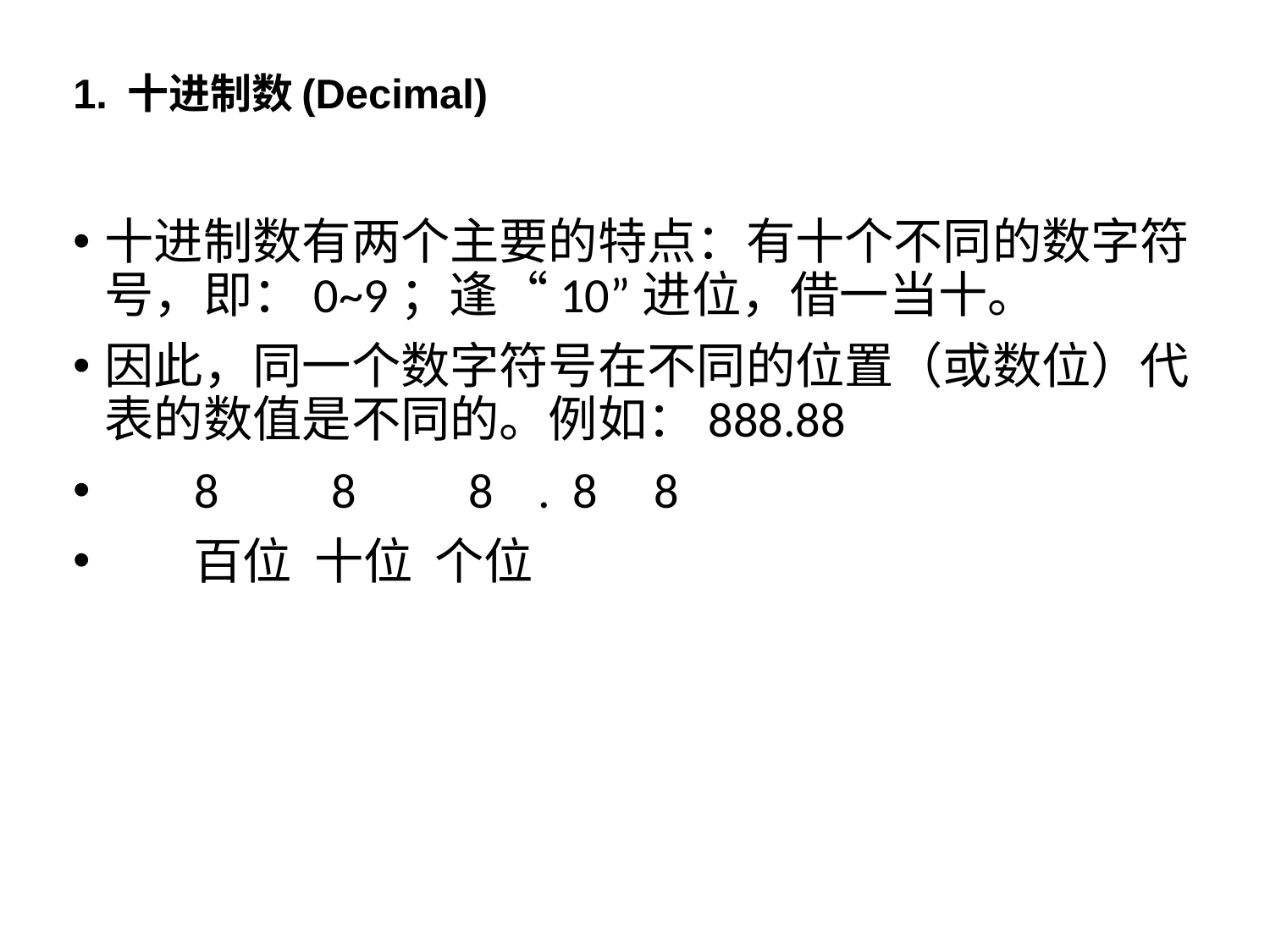

# 1. 十进制数(Decimal)
十进制数有两个主要的特点：有十个不同的数字符号，即：0~9；逢“10”进位，借一当十。
因此，同一个数字符号在不同的位置（或数位）代表的数值是不同的。例如：888.88
        8          8          8    .  8     8
       百位  十位  个位